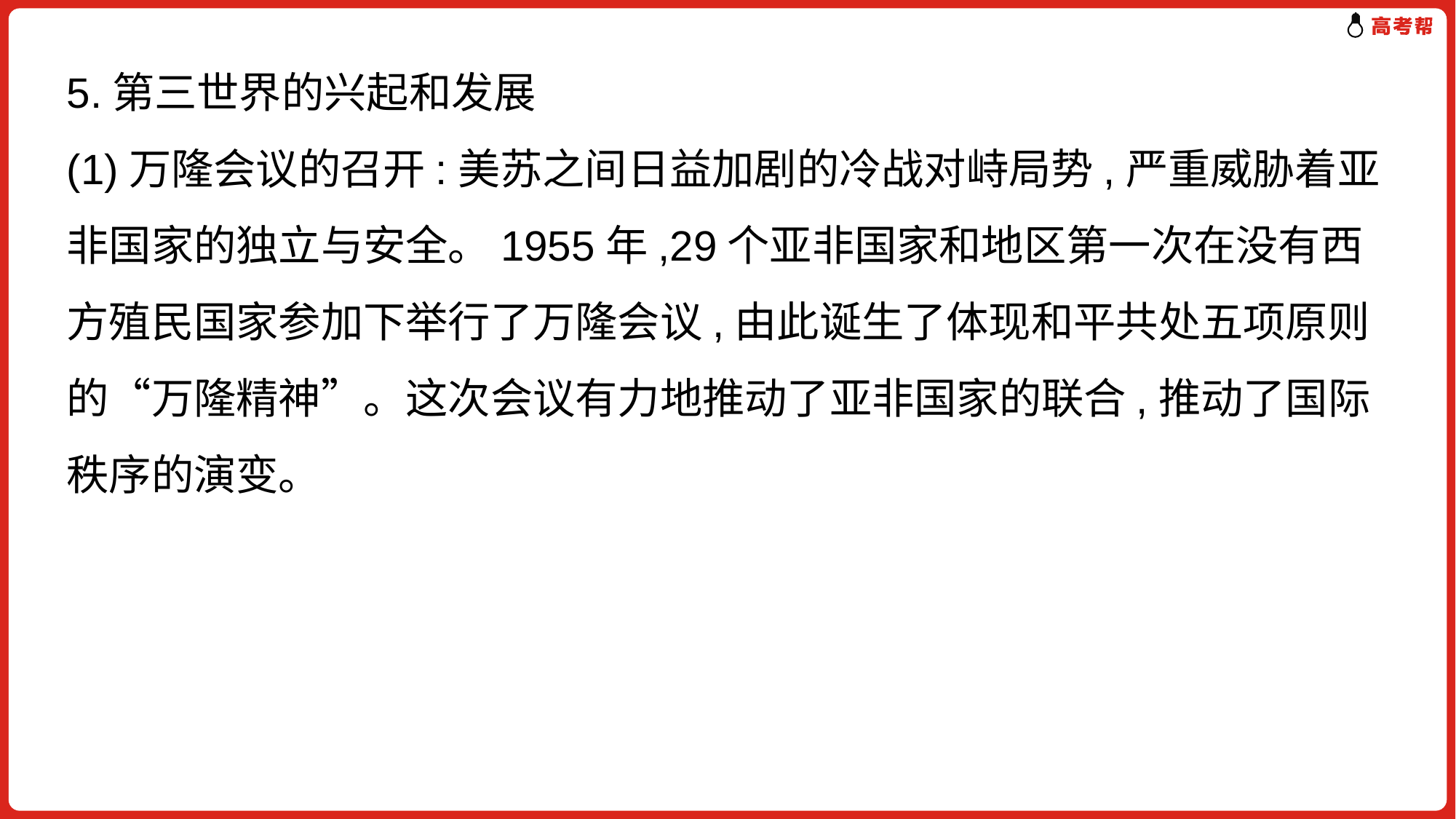

5.第三世界的兴起和发展
(1)万隆会议的召开:美苏之间日益加剧的冷战对峙局势,严重威胁着亚非国家的独立与安全。1955年,29个亚非国家和地区第一次在没有西方殖民国家参加下举行了万隆会议,由此诞生了体现和平共处五项原则的“万隆精神”。这次会议有力地推动了亚非国家的联合,推动了国际秩序的演变。